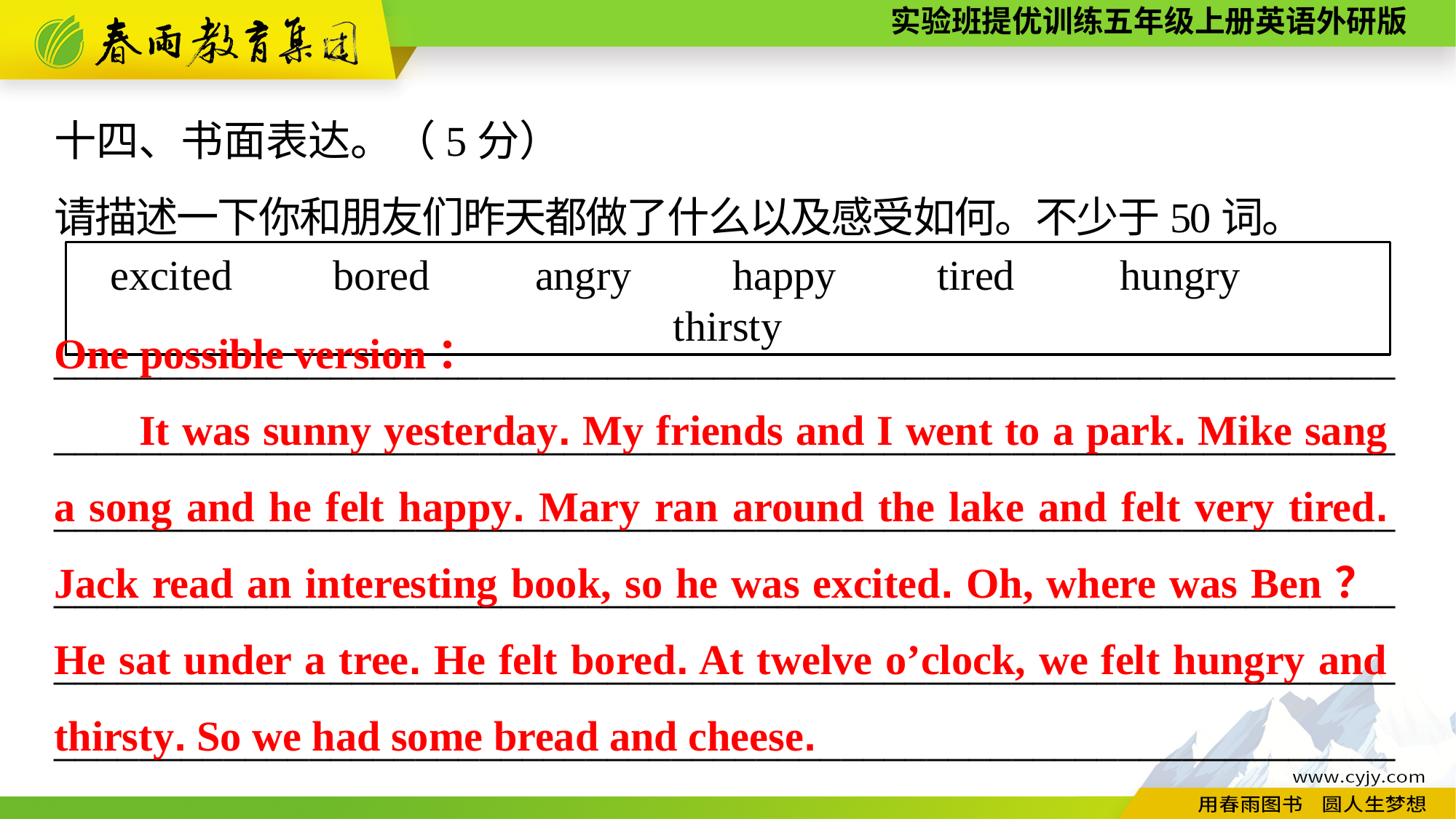

十四、书面表达。（5分）
请描述一下你和朋友们昨天都做了什么以及感受如何。不少于50词。

_______________________________________________________________
_______________________________________________________________
_______________________________________________________________
_______________________________________________________________
_______________________________________________________________
_______________________________________________________________
excited　    bored    　angry　    happy　    tired    　hungry    　thirsty
One possible version：
It was sunny yesterday. My friends and I went to a park. Mike sang a song and he felt happy. Mary ran around the lake and felt very tired. Jack read an interesting book, so he was excited. Oh, where was Ben？He sat under a tree. He felt bored. At twelve o’clock, we felt hungry and thirsty. So we had some bread and cheese.